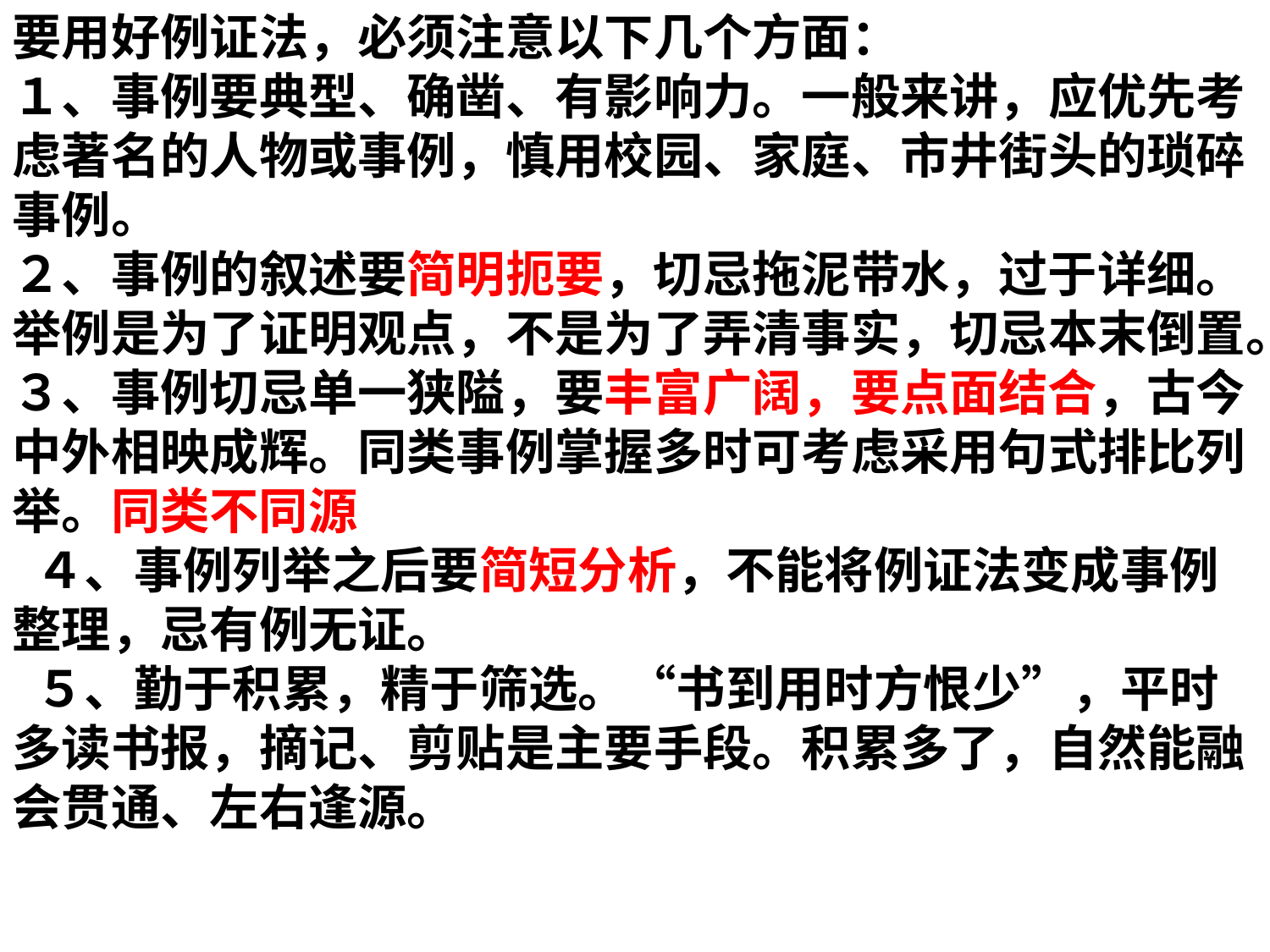

要用好例证法，必须注意以下几个方面：
１、事例要典型、确凿、有影响力。一般来讲，应优先考虑著名的人物或事例，慎用校园、家庭、市井街头的琐碎事例。
２、事例的叙述要简明扼要，切忌拖泥带水，过于详细。举例是为了证明观点，不是为了弄清事实，切忌本末倒置。
３、事例切忌单一狭隘，要丰富广阔，要点面结合，古今中外相映成辉。同类事例掌握多时可考虑采用句式排比列举。同类不同源
 ４、事例列举之后要简短分析，不能将例证法变成事例整理，忌有例无证。
 ５、勤于积累，精于筛选。“书到用时方恨少”，平时多读书报，摘记、剪贴是主要手段。积累多了，自然能融会贯通、左右逢源。